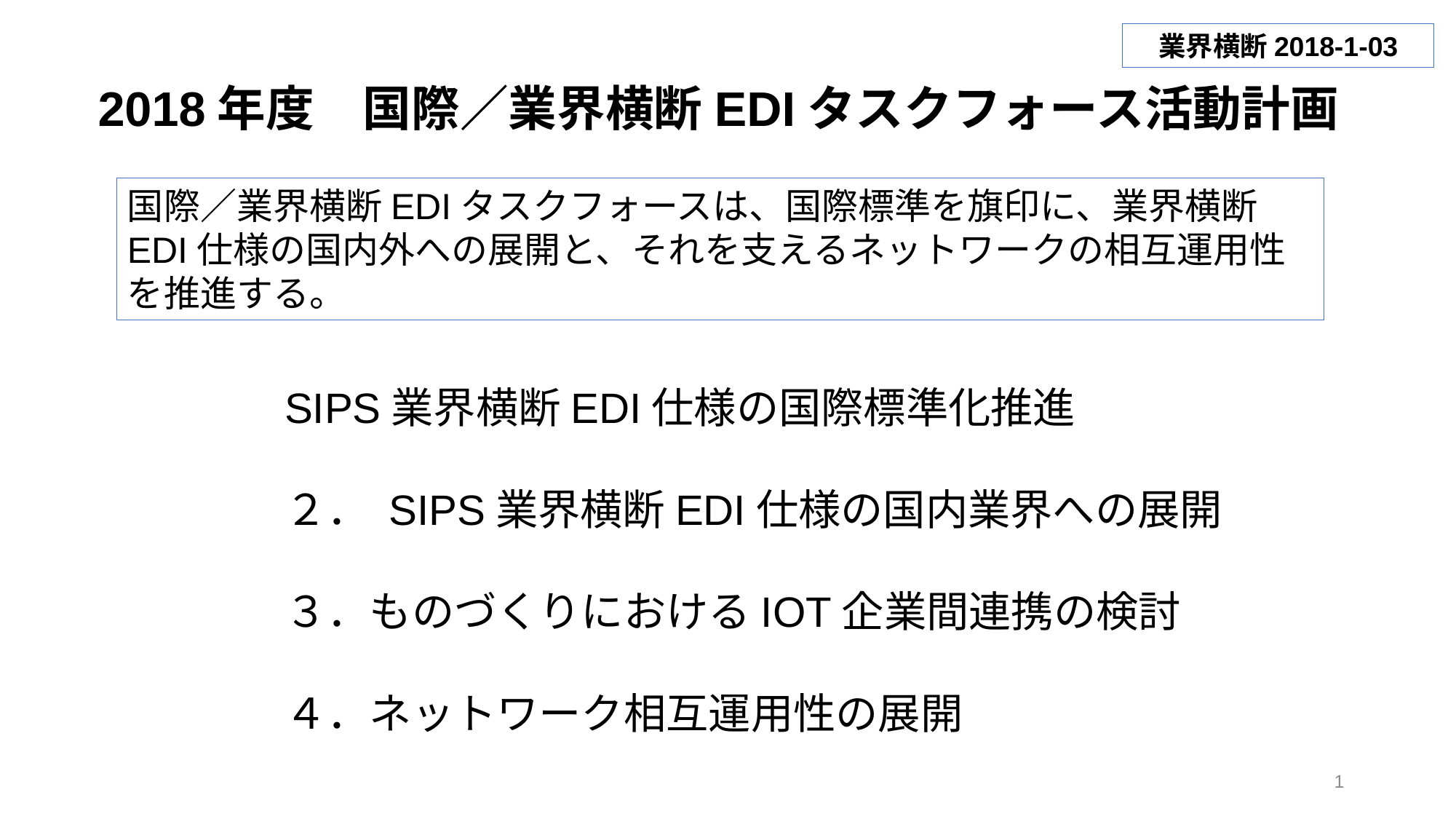

業界横断2018-1-03
2018年度　国際／業界横断EDIタスクフォース活動計画
国際／業界横断EDIタスクフォースは、国際標準を旗印に、業界横断EDI仕様の国内外への展開と、それを支えるネットワークの相互運用性を推進する。
SIPS業界横断EDI仕様の国際標準化推進

２． SIPS業界横断EDI仕様の国内業界への展開

３．ものづくりにおけるIOT企業間連携の検討

４．ネットワーク相互運用性の展開
1